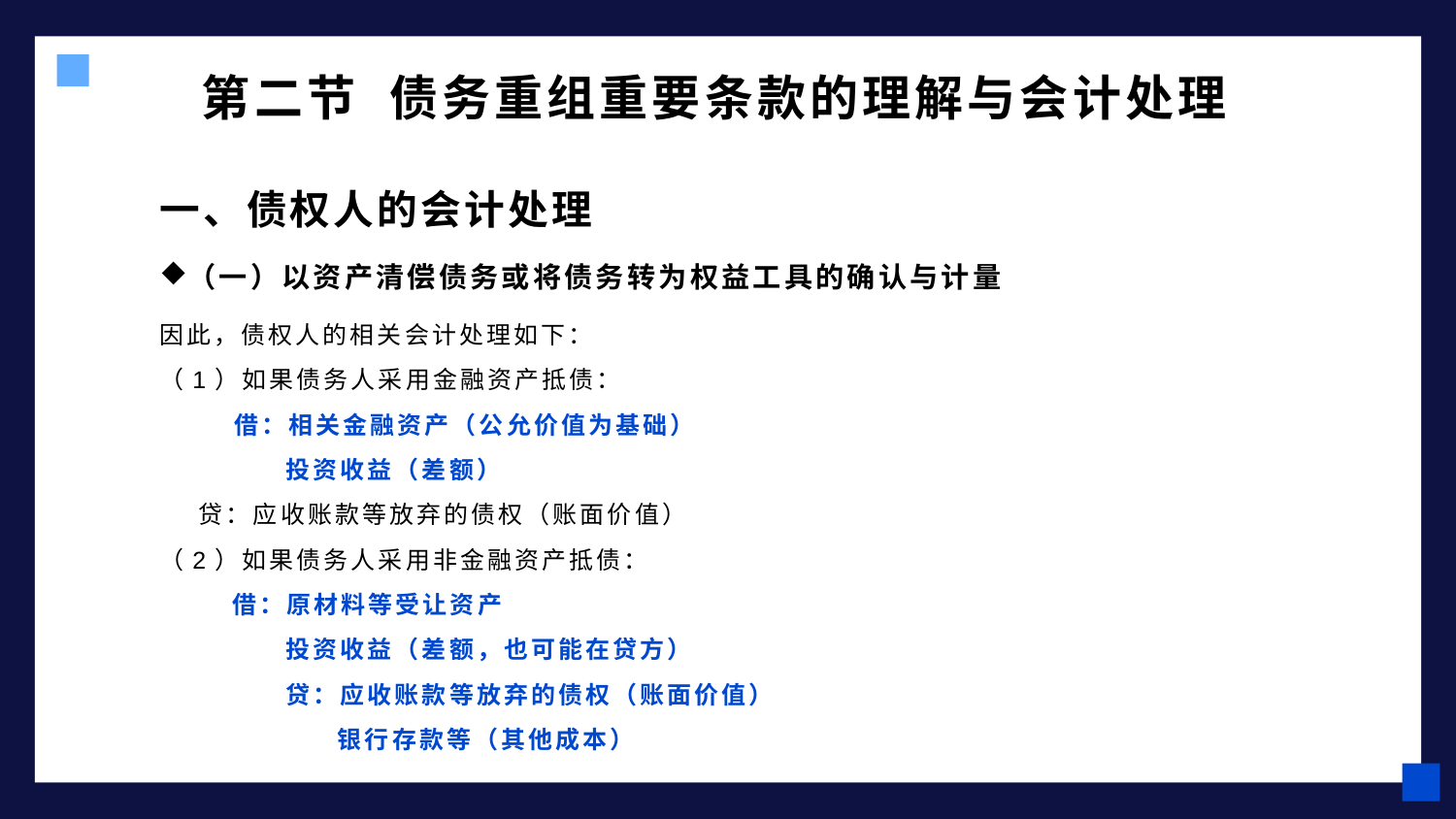

# 第二节  债务重组重要条款的理解与会计处理
一、债权人的会计处理
（一）以资产清偿债务或将债务转为权益工具的确认与计量
因此，债权人的相关会计处理如下：
（1）如果债务人采用金融资产抵债：
        借：相关金融资产（公允价值为基础）
              投资收益（差额）
    贷：应收账款等放弃的债权（账面价值）
（2）如果债务人采用非金融资产抵债：
        借：原材料等受让资产
              投资收益（差额，也可能在贷方）
              贷：应收账款等放弃的债权（账面价值）
                    银行存款等（其他成本）